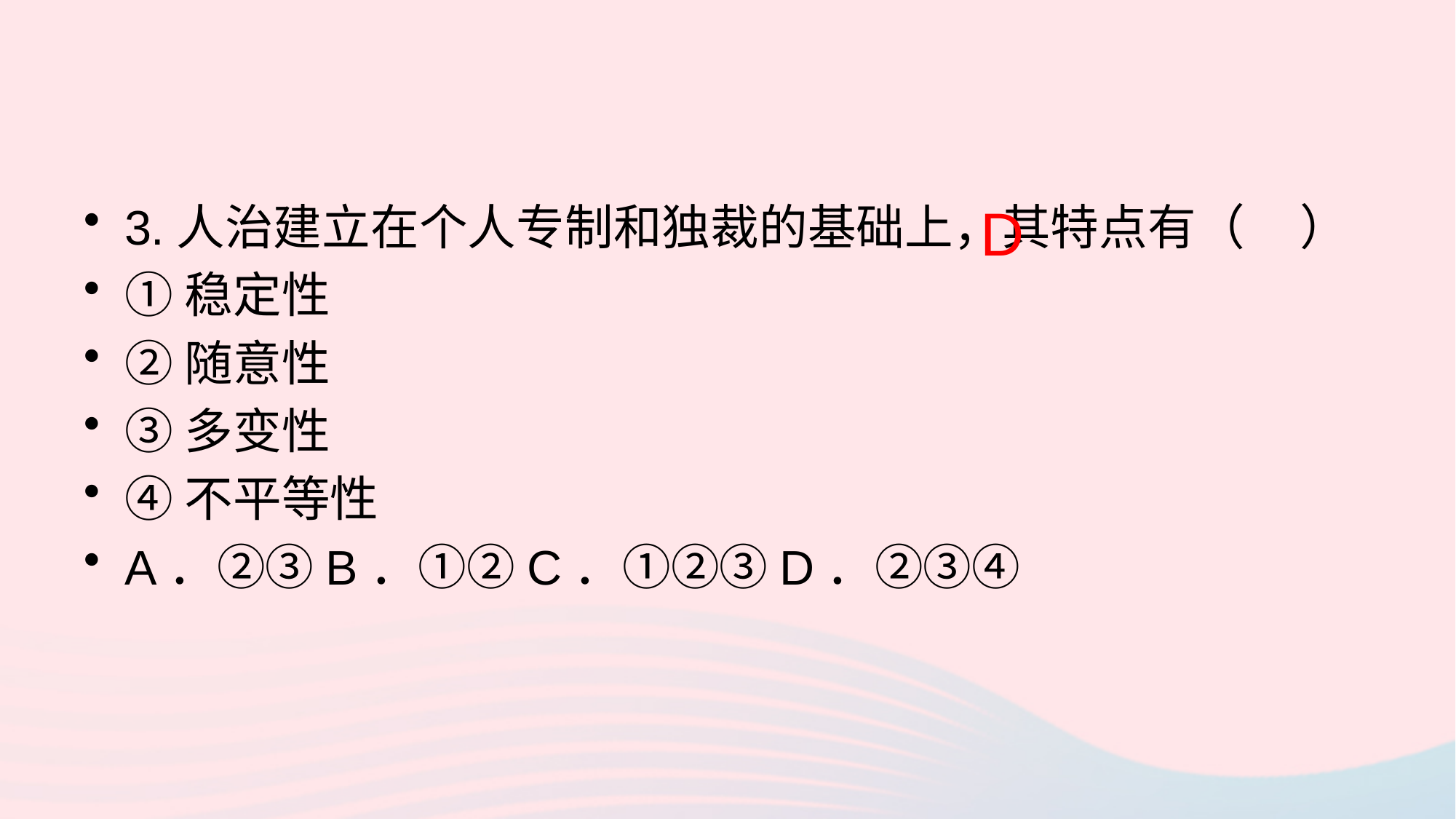

D
3.人治建立在个人专制和独裁的基础上，其特点有（     ）
①稳定性
②随意性
③多变性
④不平等性
A．②③B．①②C．①②③D．②③④